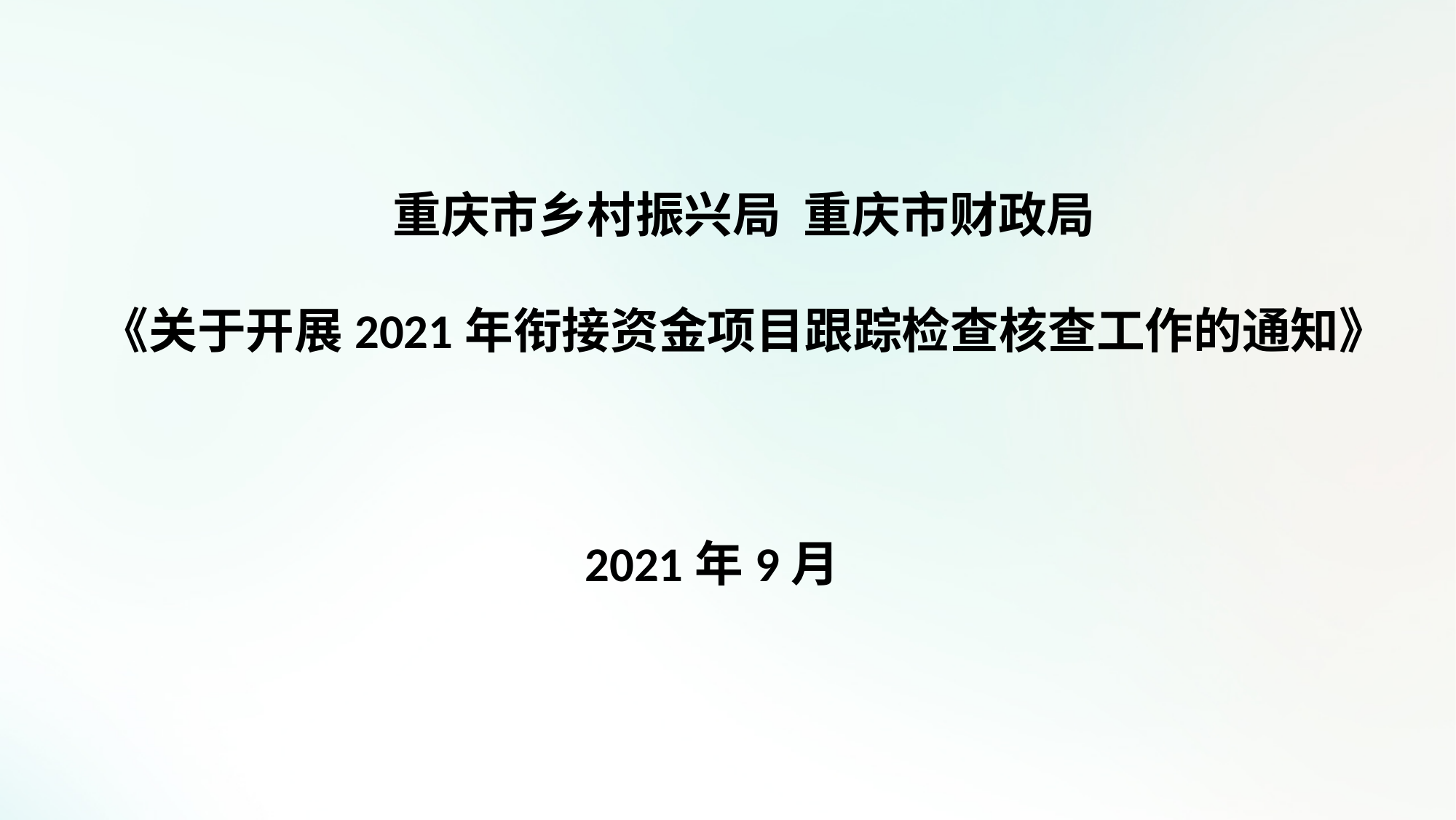

重庆市乡村振兴局  重庆市财政局
《关于开展2021年衔接资金项目跟踪检查核查工作的通知》

                                                   2021年9月